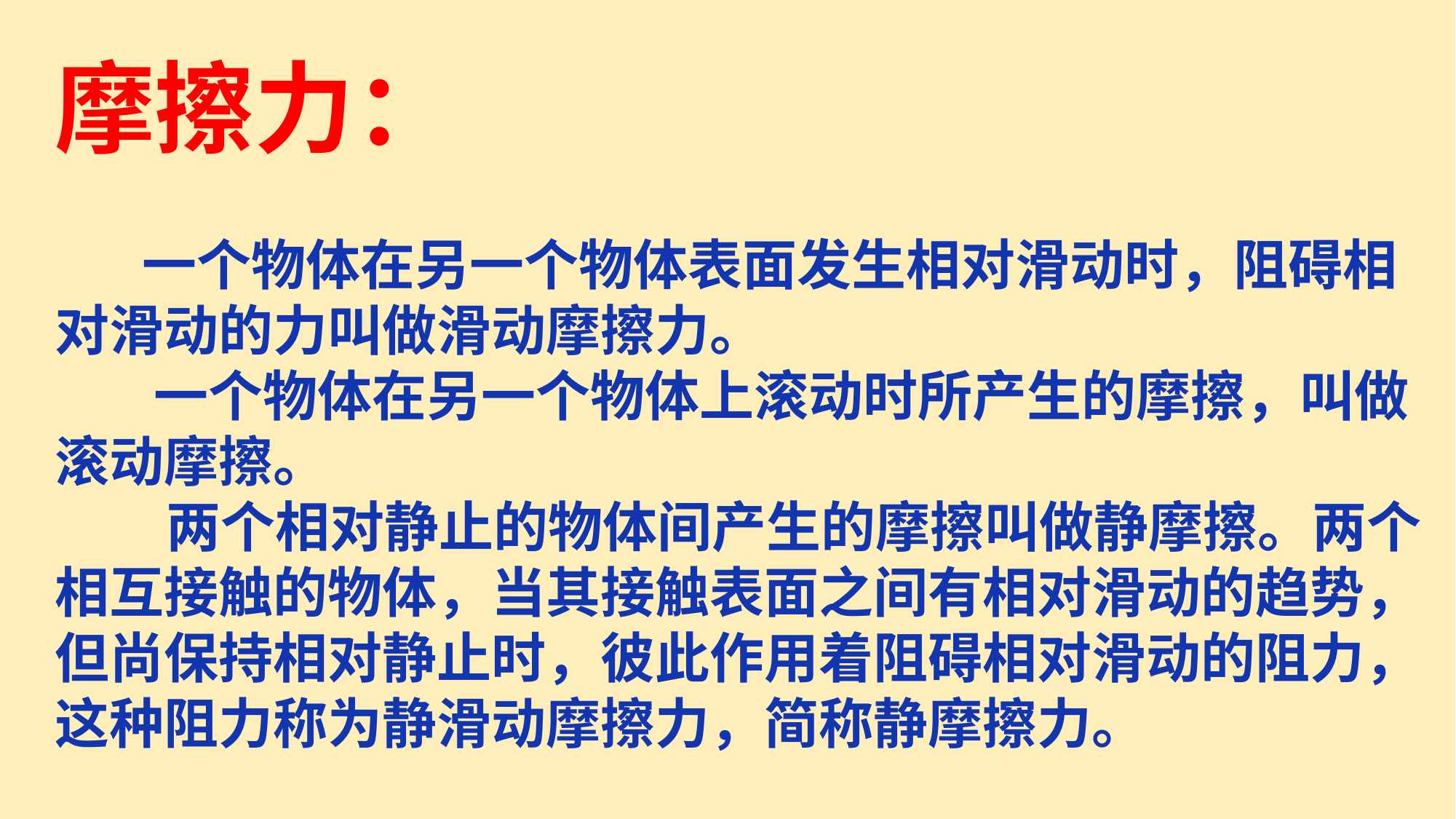

摩擦力：

      一个物体在另一个物体表面发生相对滑动时，阻碍相对滑动的力叫做滑动摩擦力。
       一个物体在另一个物体上滚动时所产生的摩擦，叫做滚动摩擦。
        两个相对静止的物体间产生的摩擦叫做静摩擦。两个相互接触的物体，当其接触表面之间有相对滑动的趋势，但尚保持相对静止时，彼此作用着阻碍相对滑动的阻力，这种阻力称为静滑动摩擦力，简称静摩擦力。